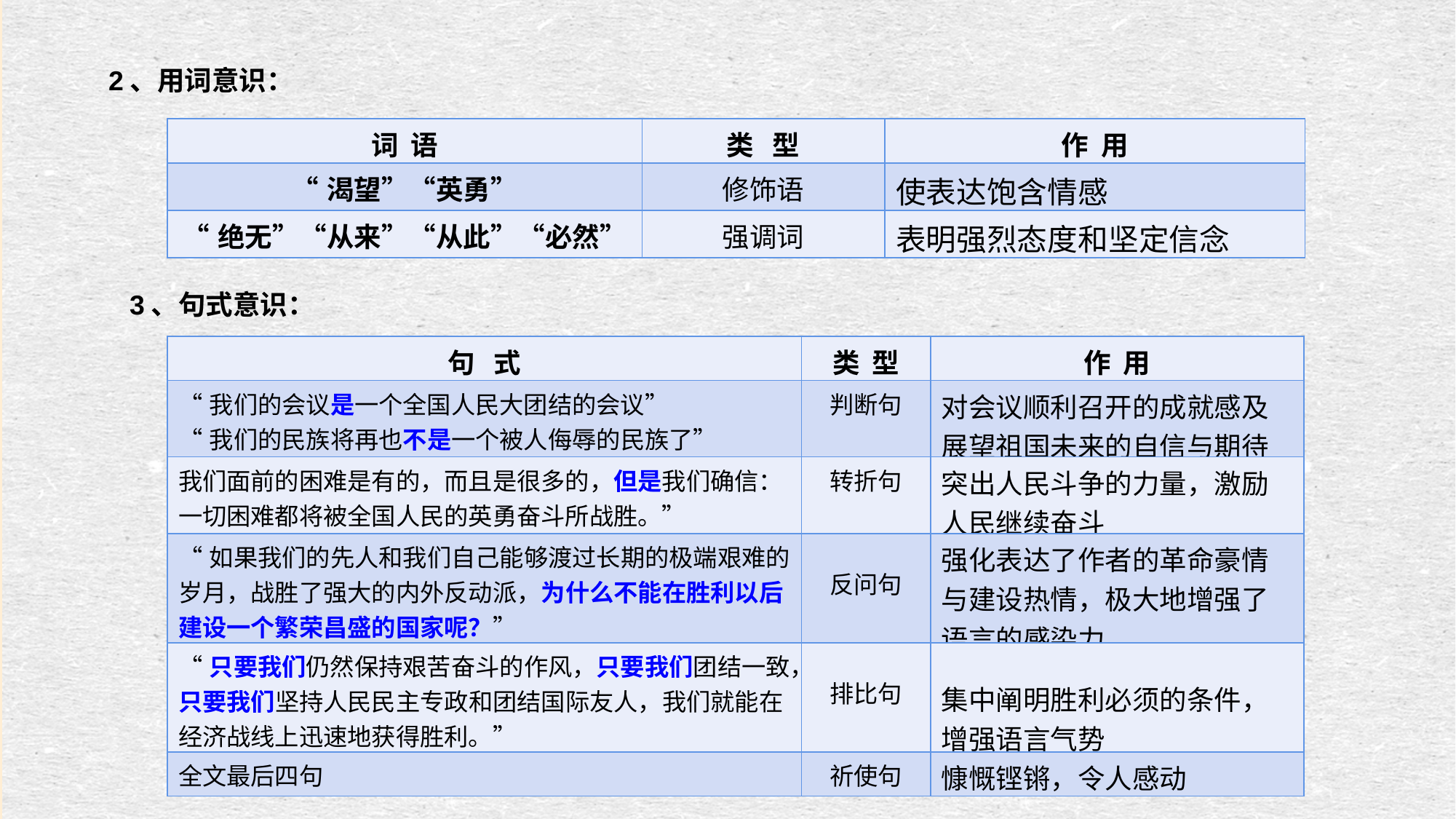

2、用词意识：
| 词 语 | 类 型 | 作 用 |
| --- | --- | --- |
| “渴望”“英勇” | 修饰语 | 使表达饱含情感 |
| “绝无”“从来”“从此”“必然” | 强调词 | 表明强烈态度和坚定信念 |
3、句式意识：
| 句 式 | 类 型 | 作 用 |
| --- | --- | --- |
| “我们的会议是一个全国人民大团结的会议” “我们的民族将再也不是一个被人侮辱的民族了” | 判断句 | 对会议顺利召开的成就感及展望祖国未来的自信与期待 |
| 我们面前的困难是有的，而且是很多的，但是我们确信：一切困难都将被全国人民的英勇奋斗所战胜。” | 转折句 | 突出人民斗争的力量，激励人民继续奋斗 |
| “如果我们的先人和我们自己能够渡过长期的极端艰难的岁月，战胜了强大的内外反动派，为什么不能在胜利以后建设一个繁荣昌盛的国家呢？” | 反问句 | 强化表达了作者的革命豪情与建设热情，极大地增强了语言的感染力。 |
| “只要我们仍然保持艰苦奋斗的作风，只要我们团结一致，只要我们坚持人民民主专政和团结国际友人，我们就能在经济战线上迅速地获得胜利。” | 排比句 | 集中阐明胜利必须的条件，增强语言气势 |
| 全文最后四句 | 祈使句 | 慷慨铿锵，令人感动 |